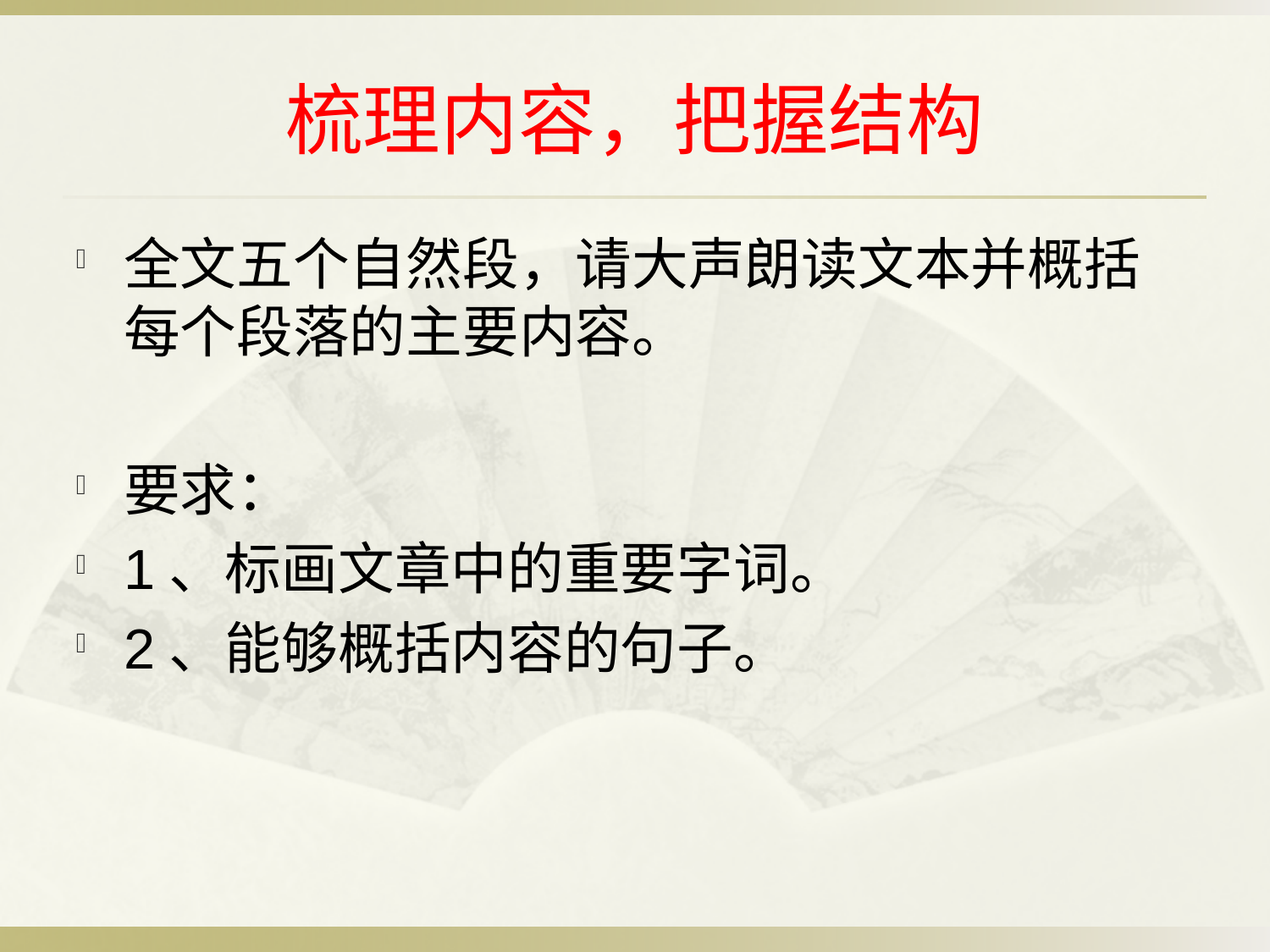

# 梳理内容，把握结构
全文五个自然段，请大声朗读文本并概括每个段落的主要内容。

要求：
1、标画文章中的重要字词。
2、能够概括内容的句子。